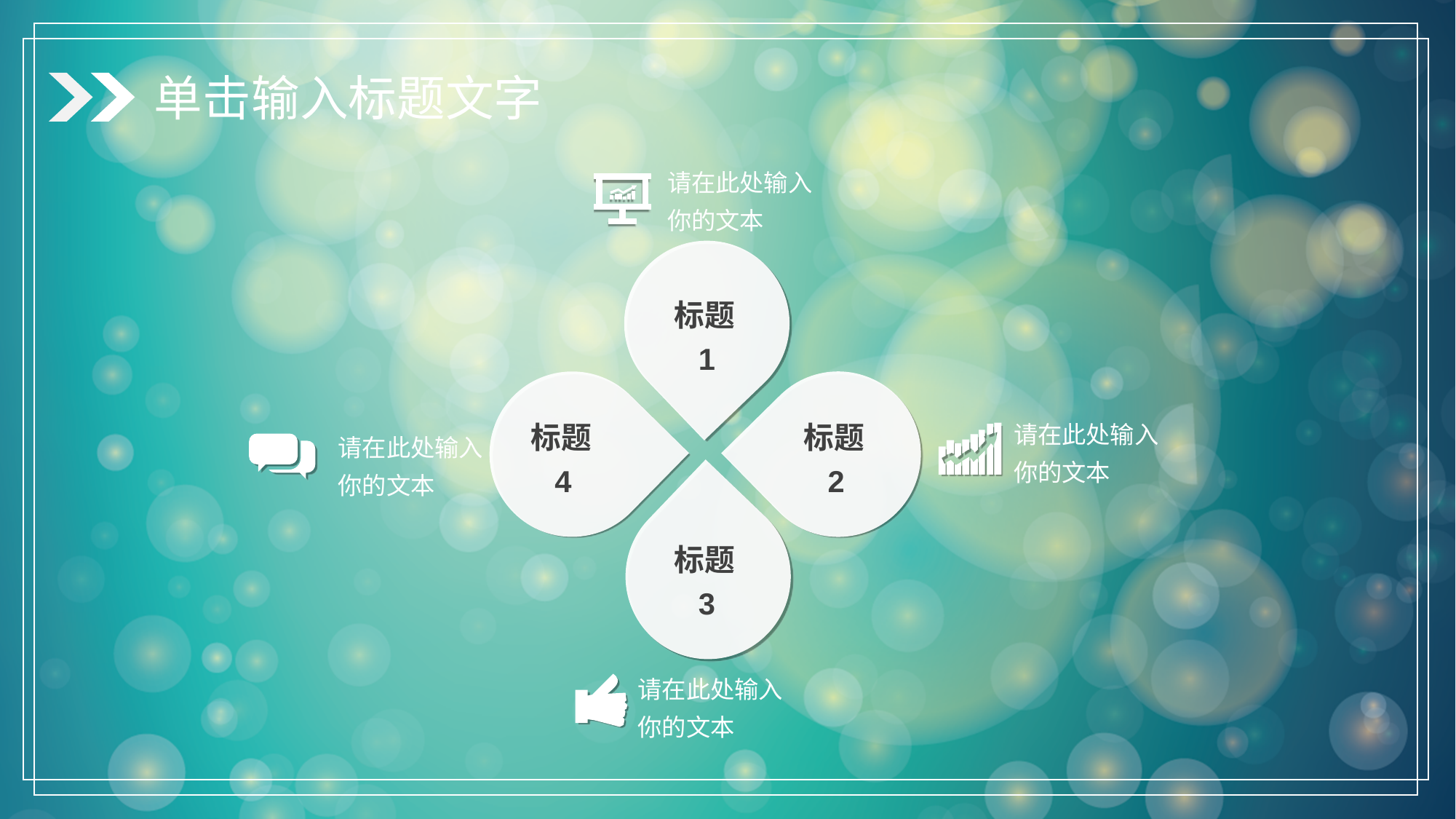

单击输入标题文字

请在此处输入你的文本

标题1

请在此处输入你的文本
请在此处输入你的文本
标题4
标题2

标题3
请在此处输入你的文本